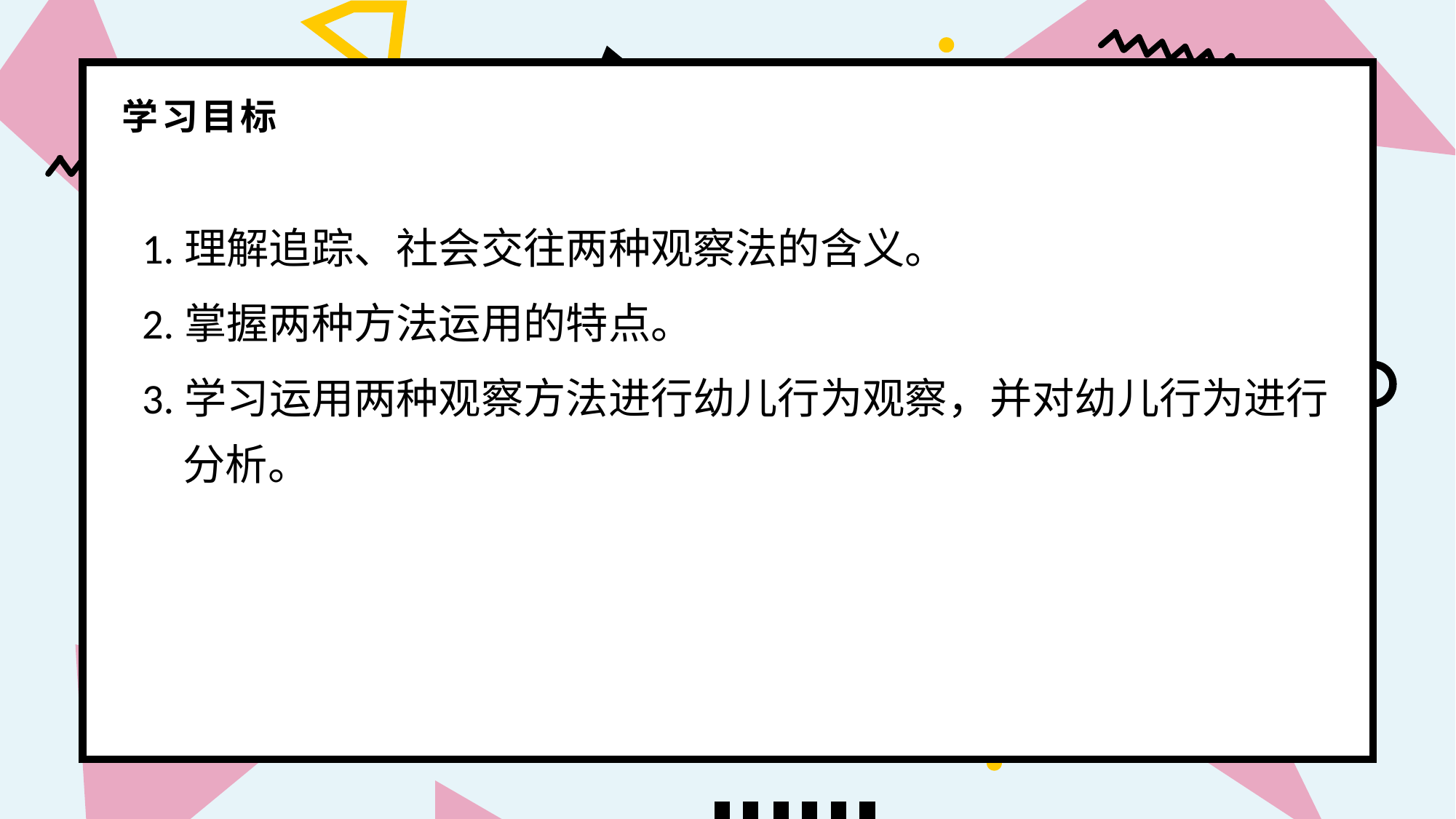

# 学习目标
1.理解追踪、社会交往两种观察法的含义。
2.掌握两种方法运用的特点。
3.学习运用两种观察方法进行幼儿行为观察，并对幼儿行为进行分析。